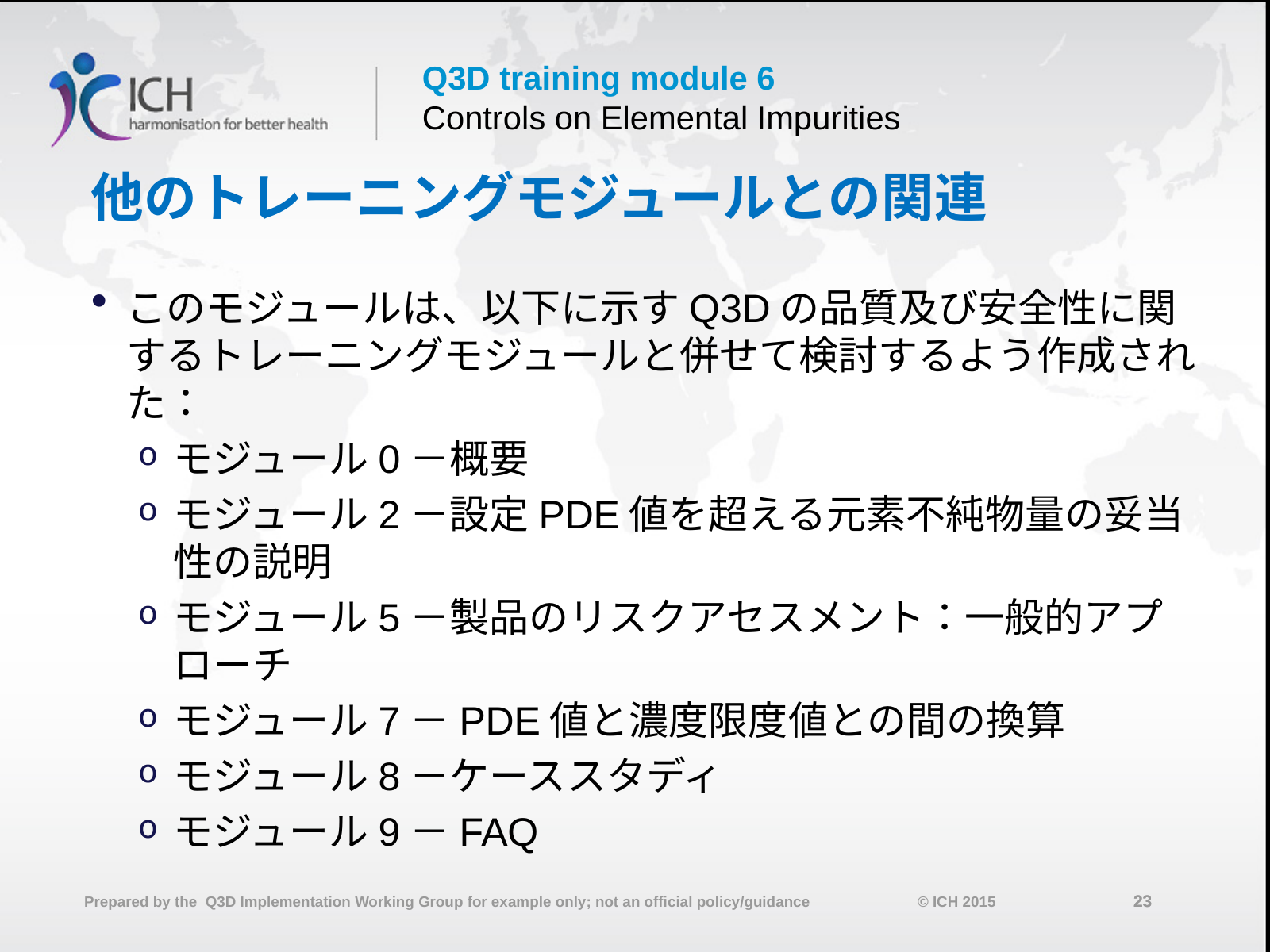

# 他のトレーニングモジュールとの関連
このモジュールは、以下に示すQ3Dの品質及び安全性に関するトレーニングモジュールと併せて検討するよう作成された：
モジュール0－概要
モジュール2－設定PDE値を超える元素不純物量の妥当性の説明
モジュール5－製品のリスクアセスメント：一般的アプローチ
モジュール7－PDE値と濃度限度値との間の換算
モジュール8－ケーススタディ
モジュール9－FAQ